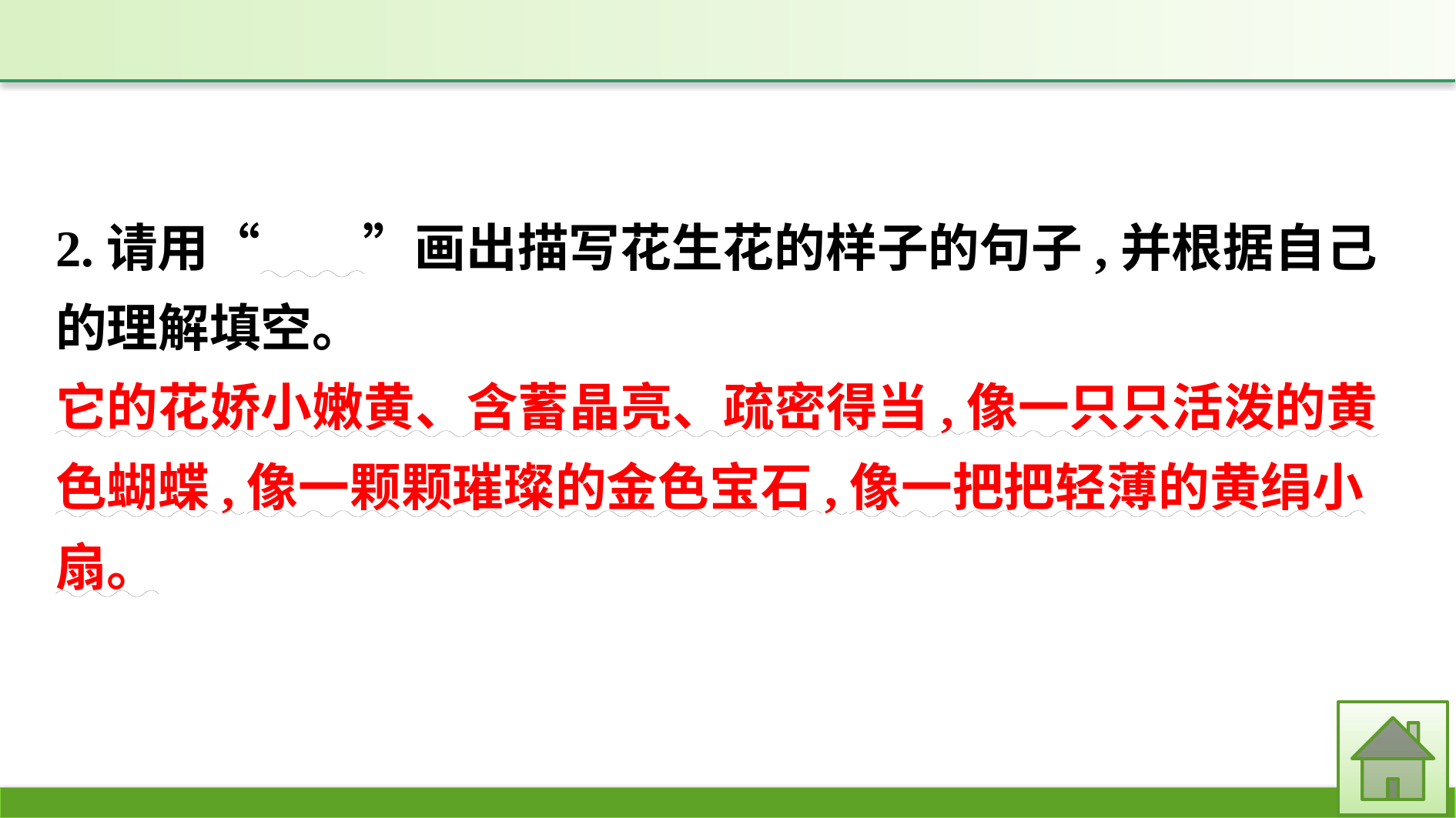

2.请用“　　”画出描写花生花的样子的句子,并根据自己的理解填空。
它的花娇小嫩黄、含蓄晶亮、疏密得当,像一只只活泼的黄色蝴蝶,像一颗颗璀璨的金色宝石,像一把把轻薄的黄绢小扇。